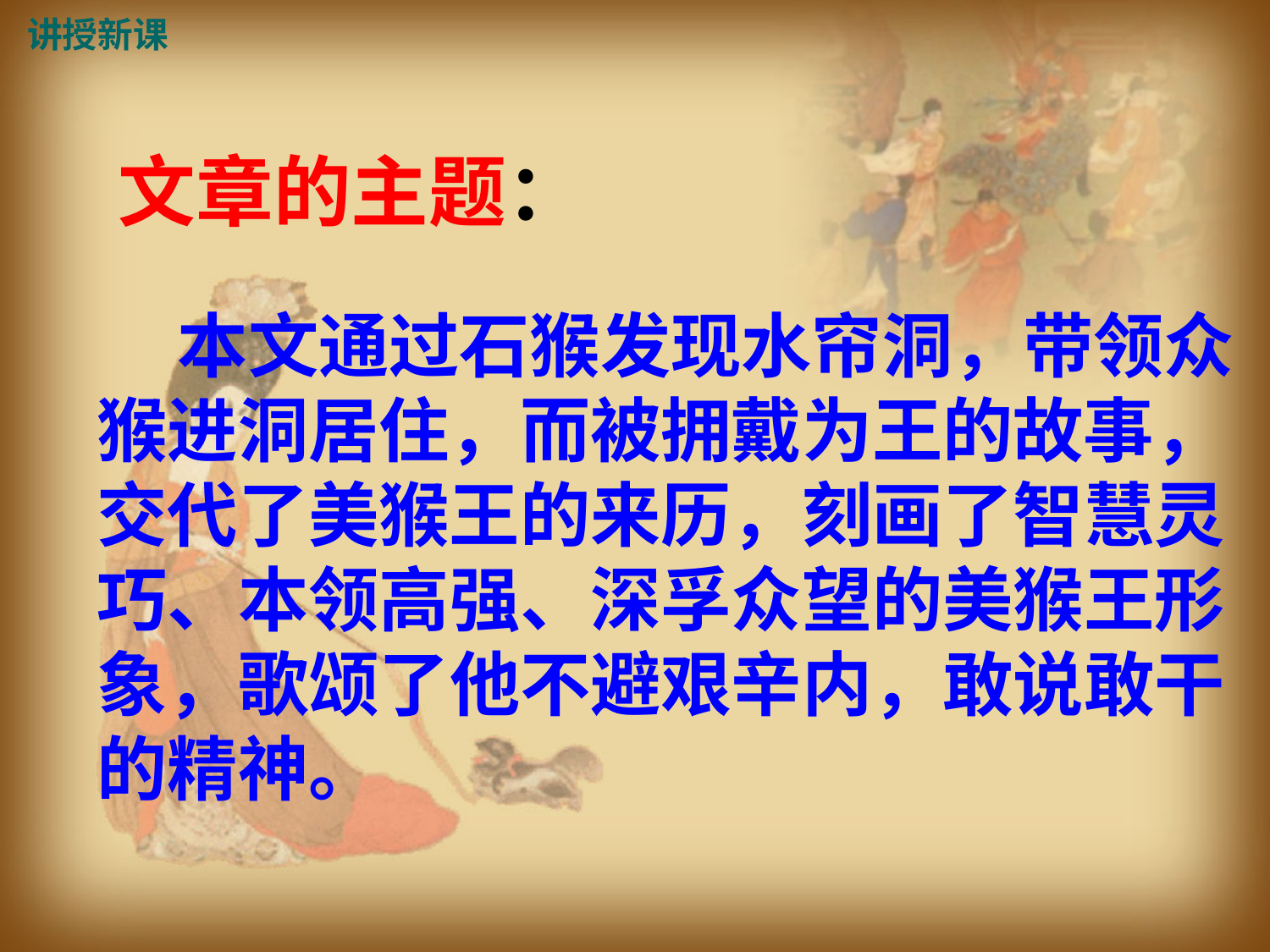

讲授新课
文章的主题：
    本文通过石猴发现水帘洞，带领众猴进洞居住，而被拥戴为王的故事，交代了美猴王的来历，刻画了智慧灵巧、本领高强、深孚众望的美猴王形象，歌颂了他不避艰辛内，敢说敢干的精神。